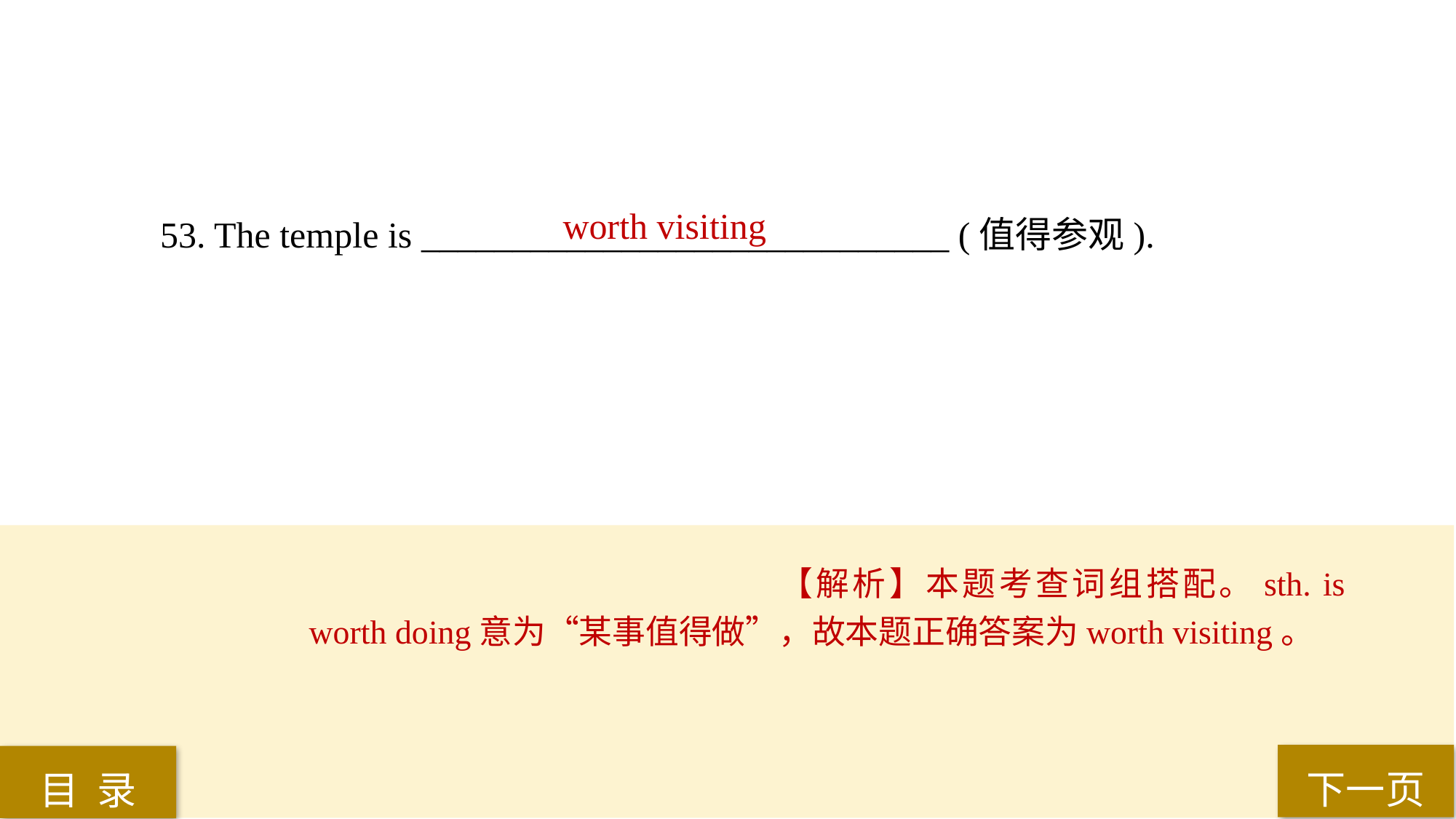

worth visiting
53. The temple is _____________________________ (值得参观).
【解析】本题考查词组搭配。sth. is worth doing意为“某事值得做”，故本题正确答案为worth visiting。